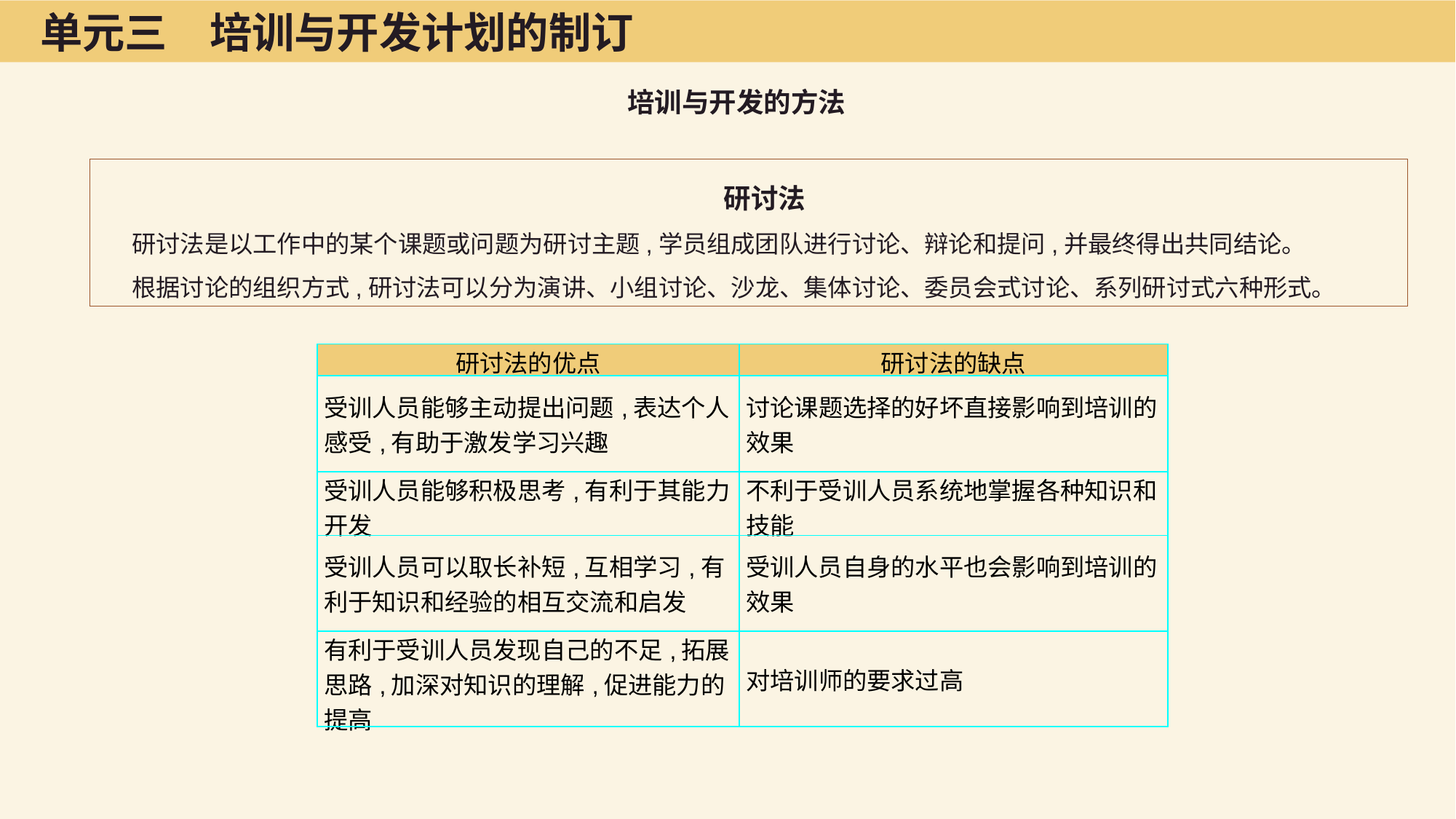

单元三　培训与开发计划的制订
培训与开发的方法
研讨法
研讨法是以工作中的某个课题或问题为研讨主题,学员组成团队进行讨论、辩论和提问,并最终得出共同结论。
根据讨论的组织方式,研讨法可以分为演讲、小组讨论、沙龙、集体讨论、委员会式讨论、系列研讨式六种形式。
| 研讨法的优点 | 研讨法的缺点 |
| --- | --- |
| 受训人员能够主动提出问题,表达个人感受,有助于激发学习兴趣 | 讨论课题选择的好坏直接影响到培训的效果 |
| 受训人员能够积极思考,有利于其能力开发 | 不利于受训人员系统地掌握各种知识和技能 |
| 受训人员可以取长补短,互相学习,有利于知识和经验的相互交流和启发 | 受训人员自身的水平也会影响到培训的效果 |
| 有利于受训人员发现自己的不足,拓展思路,加深对知识的理解,促进能力的提高 | 对培训师的要求过高 |